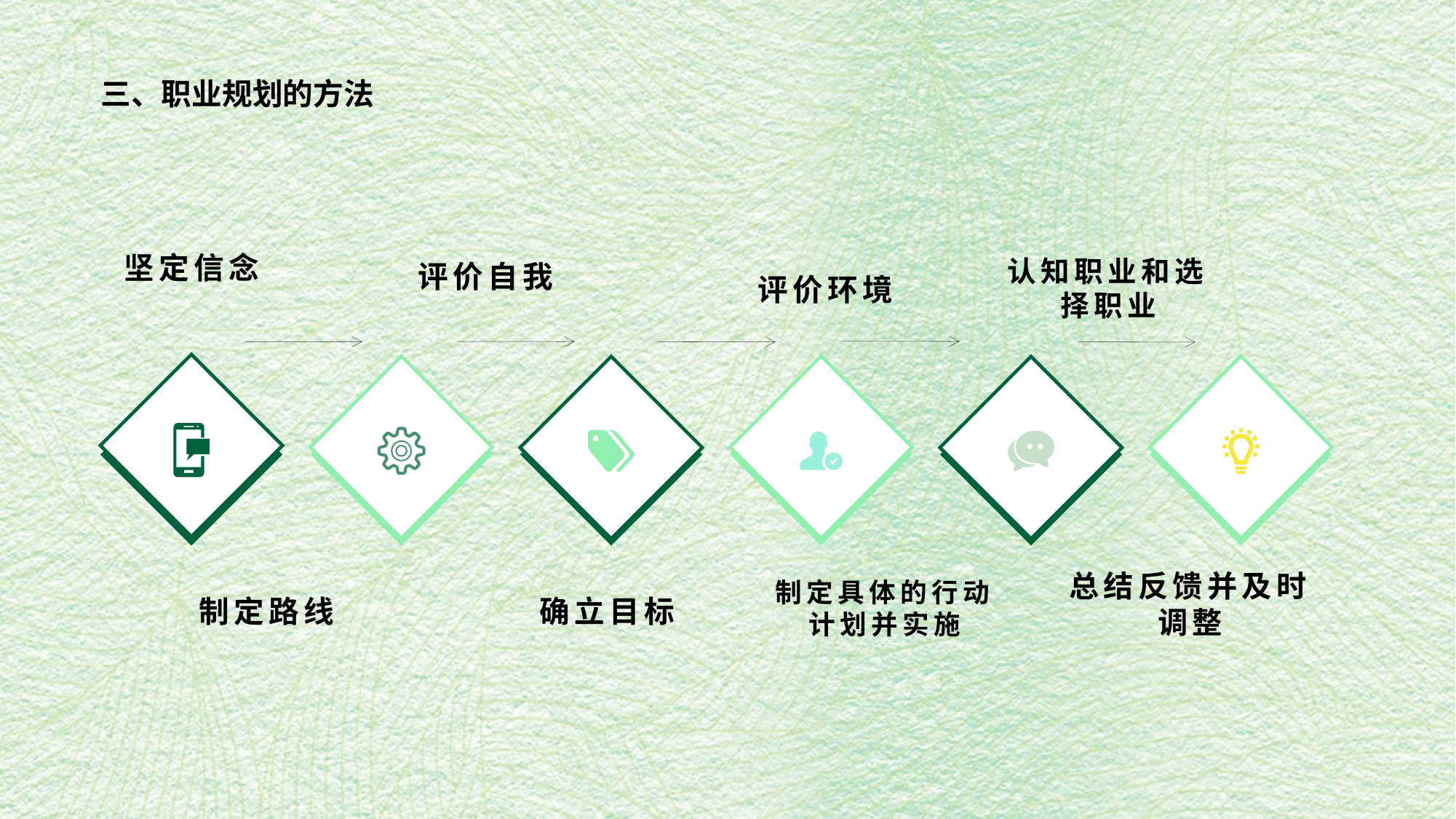

三、职业规划的方法
坚定信念
认知职业和选择职业
评价自我
评价环境

总结反馈并及时调整
制定具体的行动计划并实施
制定路线
确立目标